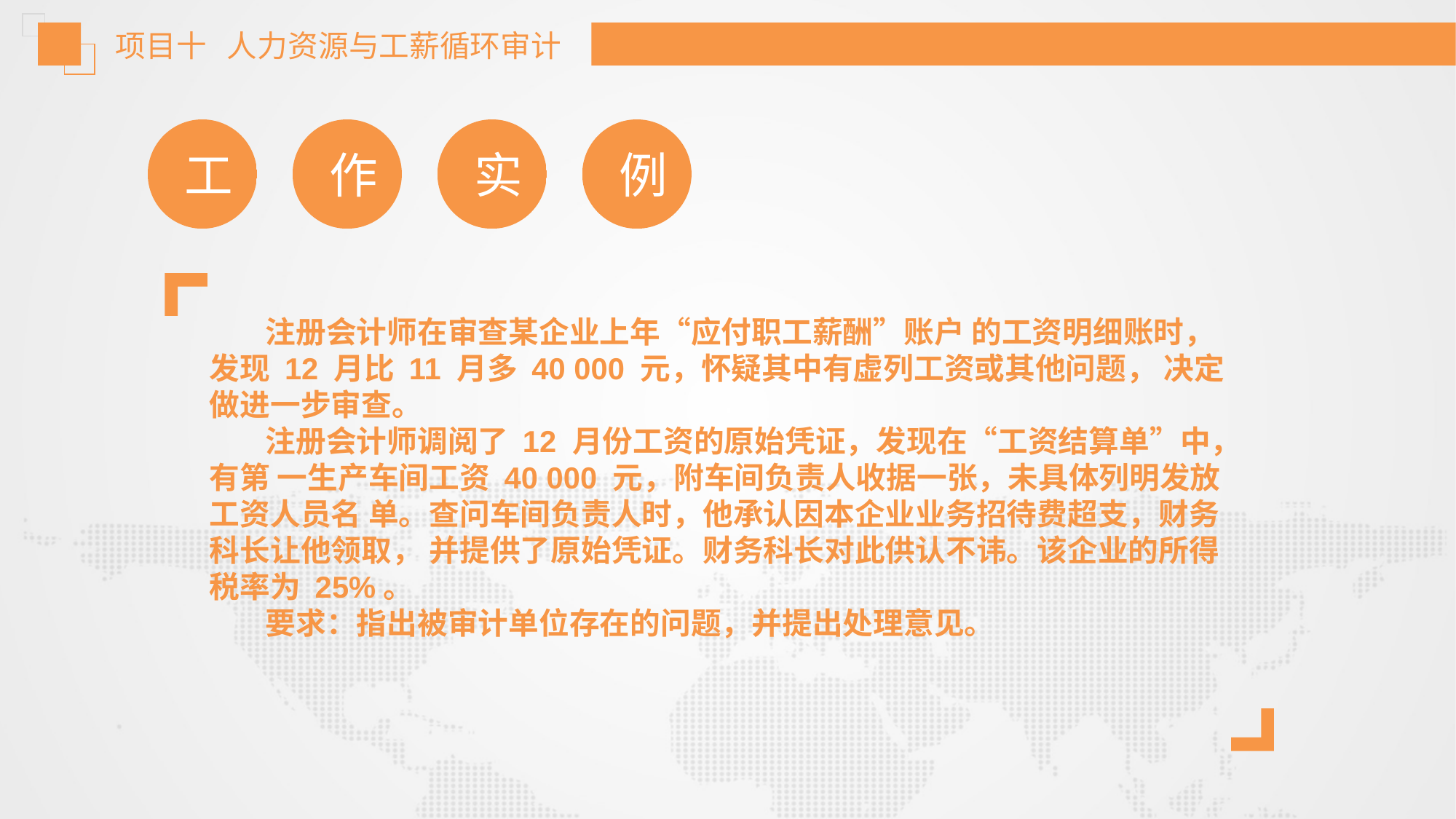

项目十   人力资源与工薪循环审计

工

作

实

例

       注册会计师在审查某企业上年“应付职工薪酬”账户 的工资明细账时，发现 12 月比 11 月多 40 000 元，怀疑其中有虚列工资或其他问题， 决定做进一步审查。
       注册会计师调阅了 12 月份工资的原始凭证，发现在“工资结算单”中，有第 一生产车间工资 40 000 元，附车间负责人收据一张，未具体列明发放工资人员名 单。查问车间负责人时，他承认因本企业业务招待费超支，财务科长让他领取， 并提供了原始凭证。财务科长对此供认不讳。该企业的所得税率为 25%。
       要求：指出被审计单位存在的问题，并提出处理意见。